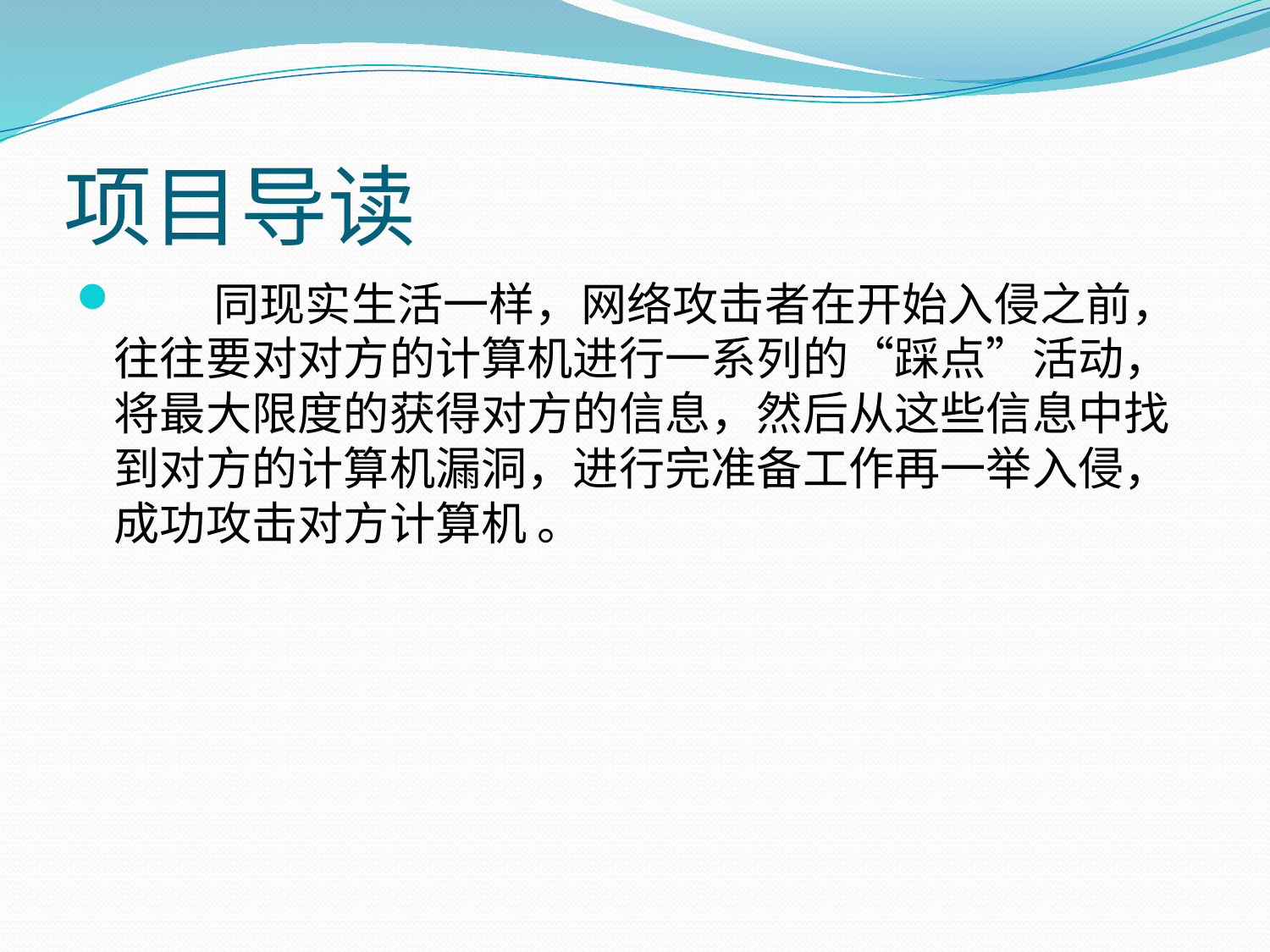

# 项目导读
        同现实生活一样，网络攻击者在开始入侵之前，往往要对对方的计算机进行一系列的“踩点”活动，将最大限度的获得对方的信息，然后从这些信息中找到对方的计算机漏洞，进行完准备工作再一举入侵，成功攻击对方计算机 。